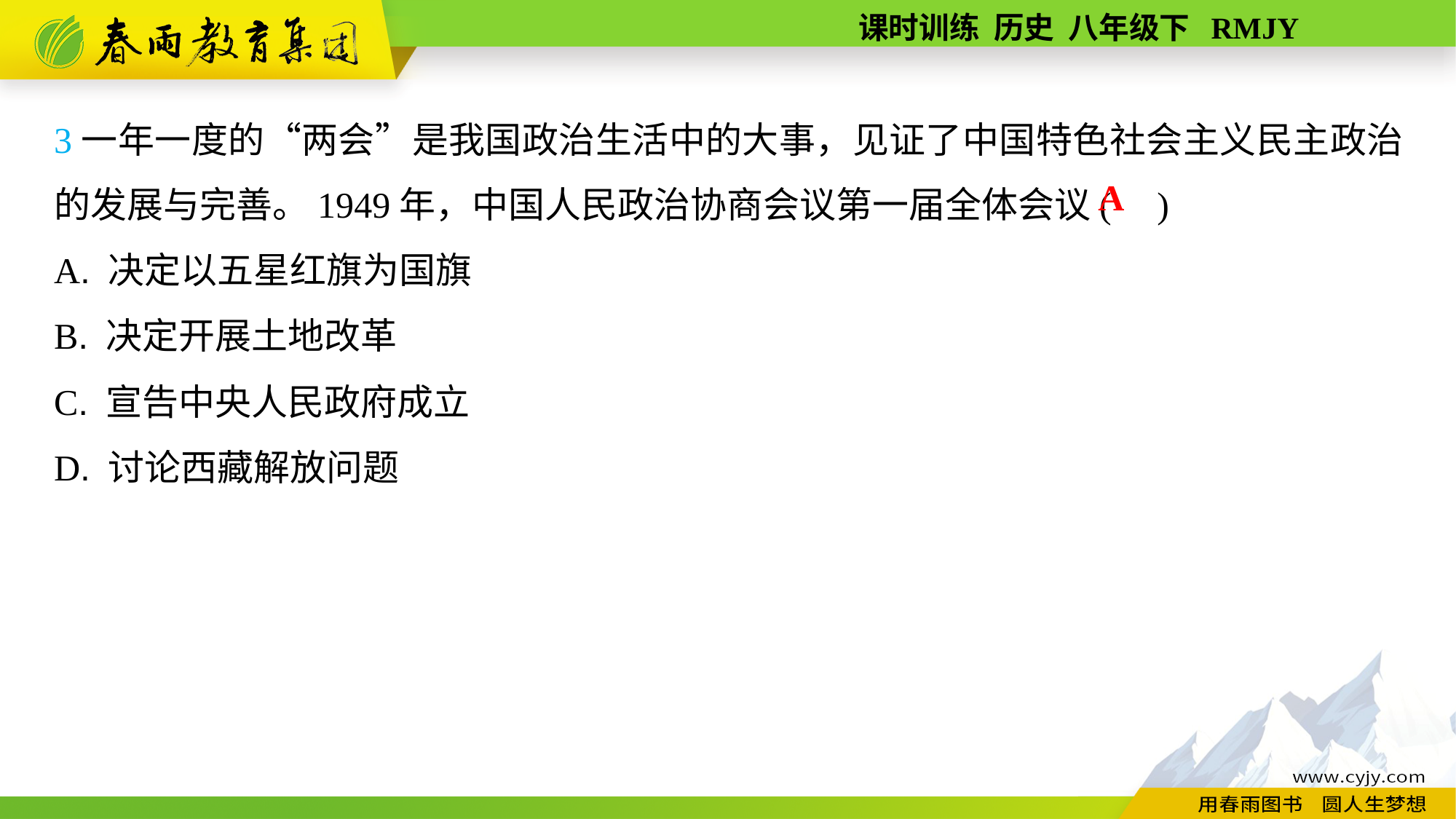

3一年一度的“两会”是我国政治生活中的大事，见证了中国特色社会主义民主政治的发展与完善。1949年，中国人民政治协商会议第一届全体会议(     )
A. 决定以五星红旗为国旗
B. 决定开展土地改革
C. 宣告中央人民政府成立
D. 讨论西藏解放问题
A